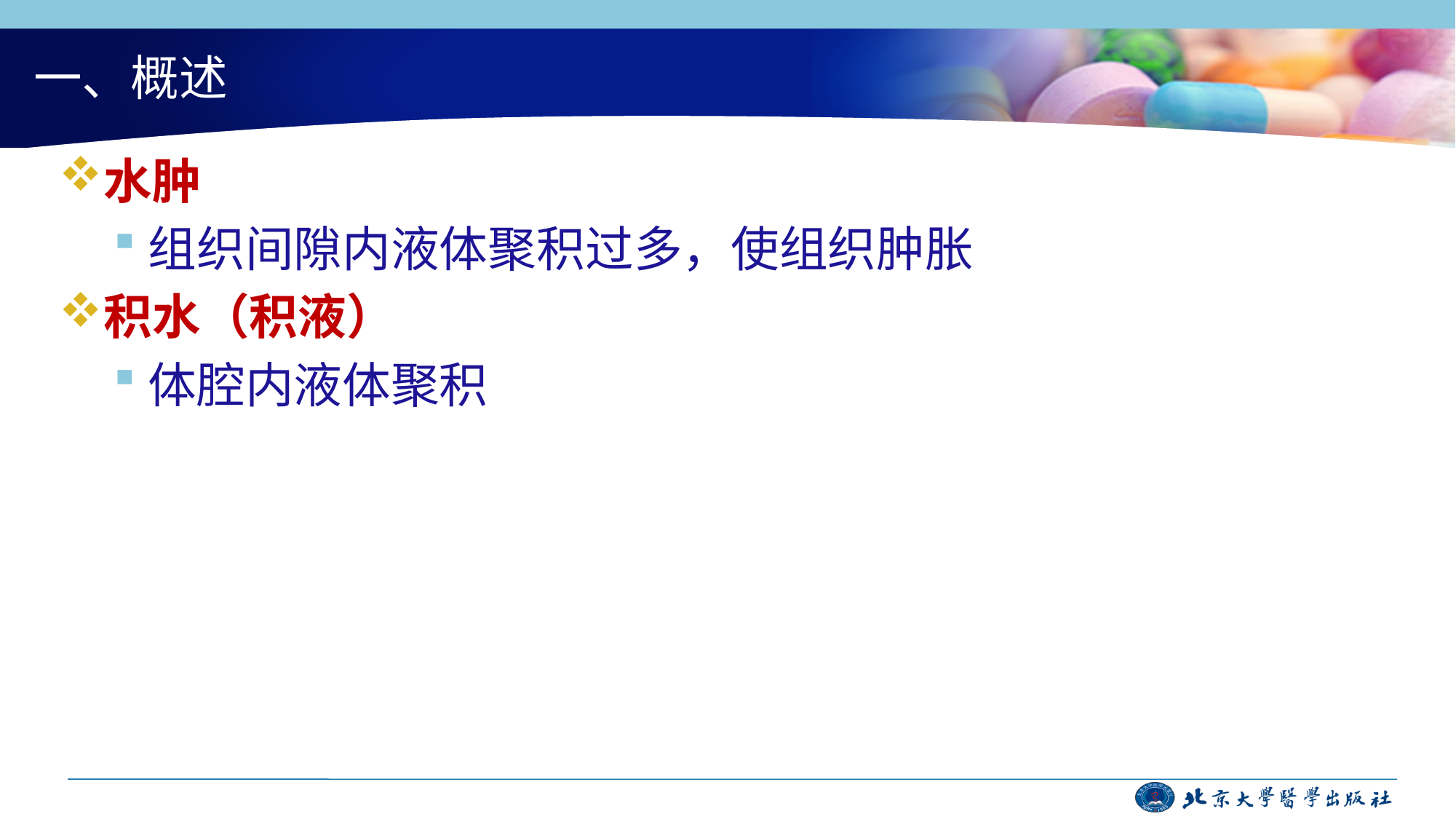

# 一、概述
水肿
组织间隙内液体聚积过多，使组织肿胀
积水（积液）
体腔内液体聚积